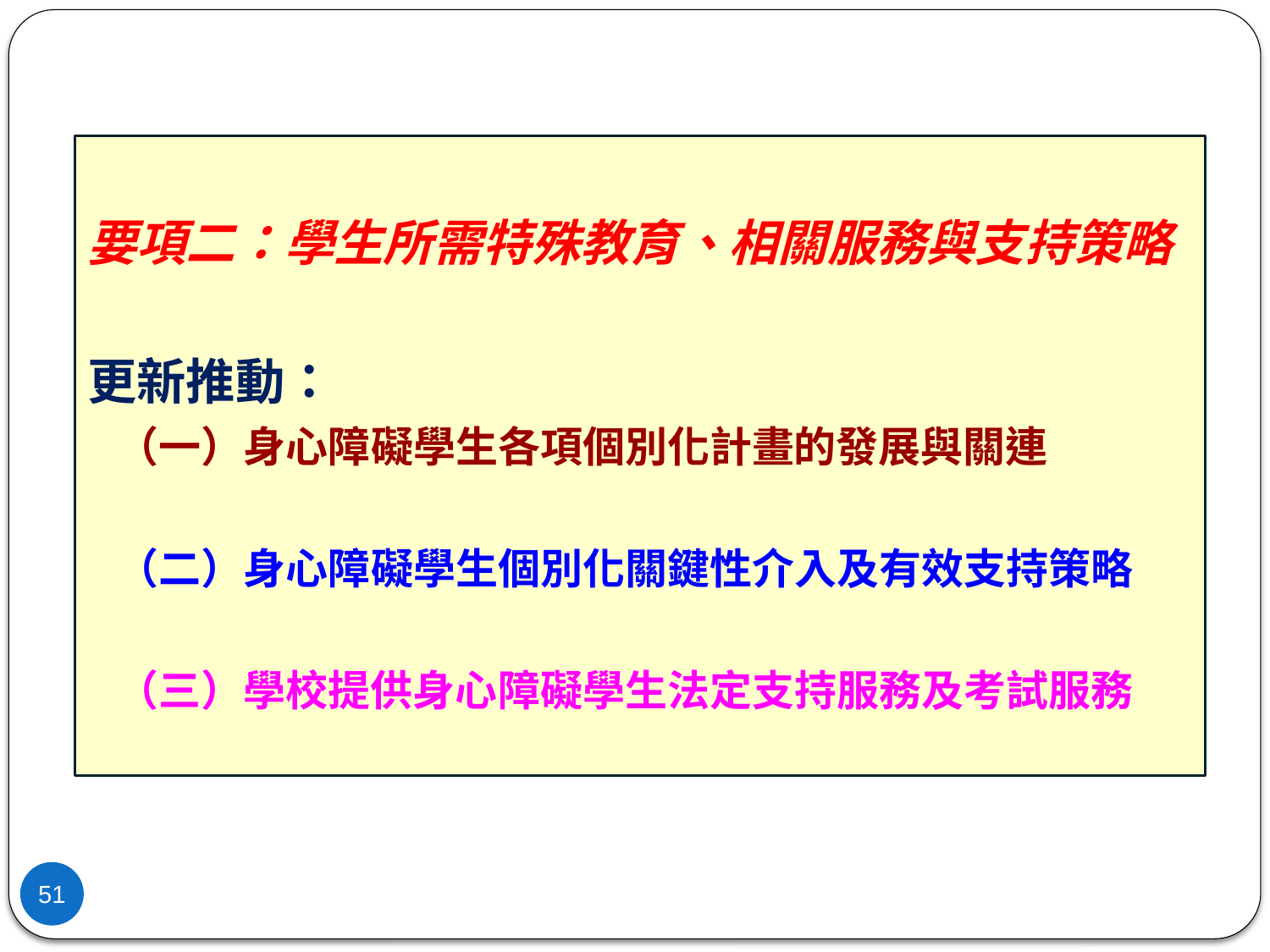

要項二：學生所需特殊教育、相關服務與支持策略

更新推動：
  （一）身心障礙學生各項個別化計畫的發展與關連

  （二）身心障礙學生個別化關鍵性介入及有效支持策略

  （三）學校提供身心障礙學生法定支持服務及考試服務

51